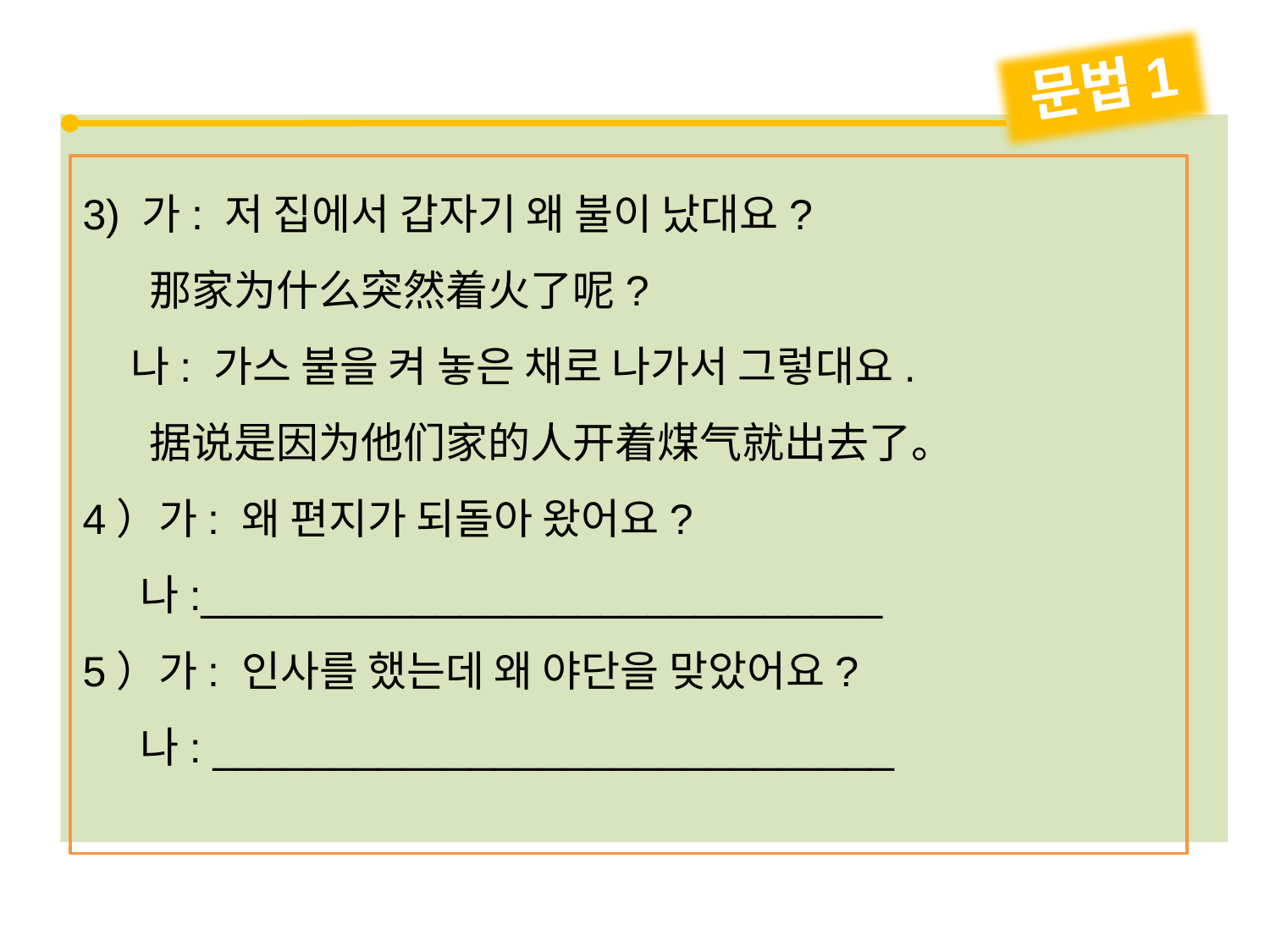

문법1

3) 가: 저 집에서 갑자기 왜 불이 났대요?
      那家为什么突然着火了呢?
    나: 가스 불을 켜 놓은 채로 나가서 그렇대요.
      据说是因为他们家的人开着煤气就出去了。
4）가: 왜 편지가 되돌아 왔어요?
     나:_____________________________
5）가: 인사를 했는데 왜 야단을 맞았어요?
     나: _____________________________